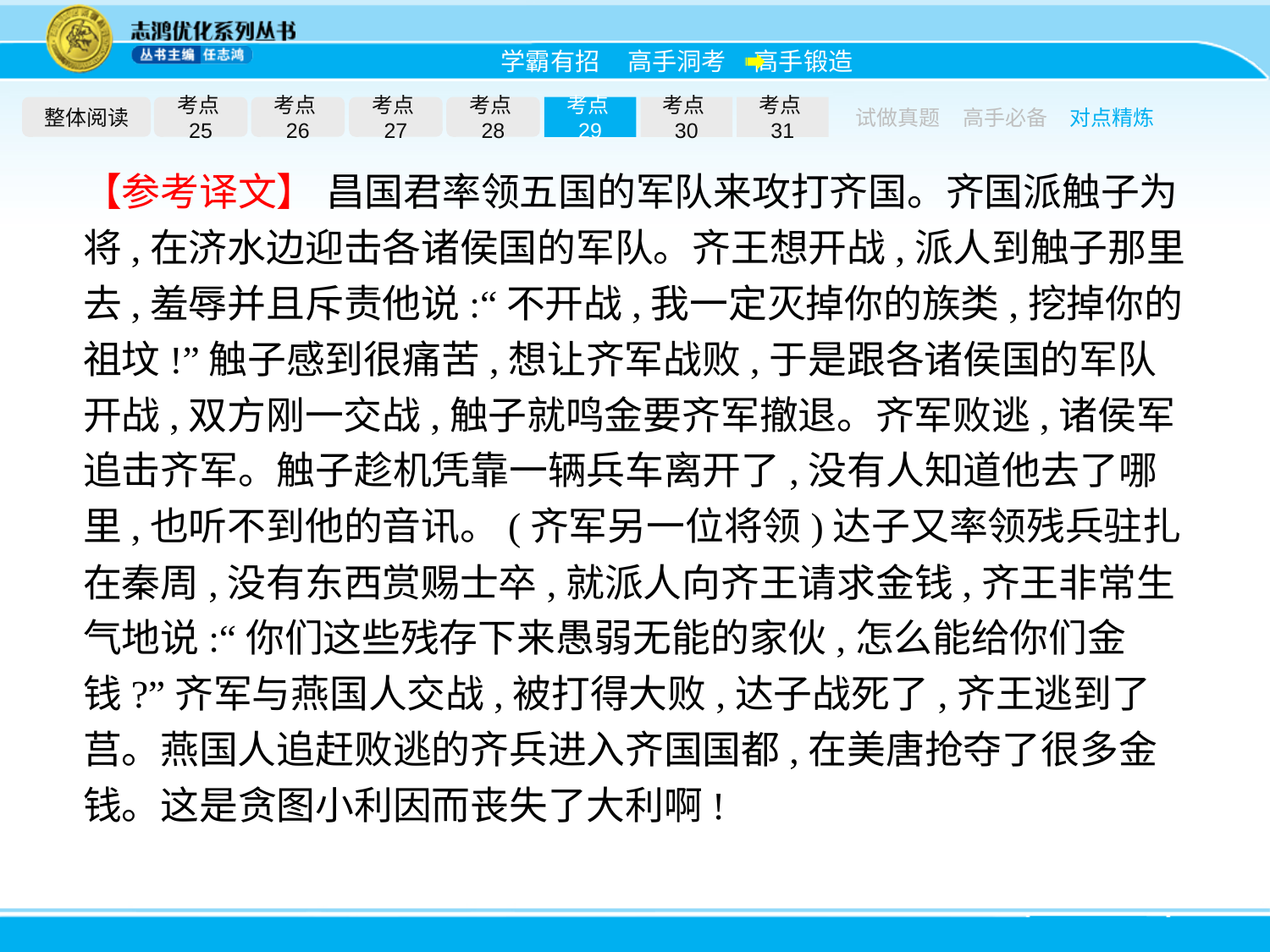

整体阅读
考点25
考点26
考点27
考点28
考点29
考点30
考点31
试做真题
高手必备
对点精炼
【参考译文】 昌国君率领五国的军队来攻打齐国。齐国派触子为将,在济水边迎击各诸侯国的军队。齐王想开战,派人到触子那里去,羞辱并且斥责他说:“不开战,我一定灭掉你的族类,挖掉你的祖坟!”触子感到很痛苦,想让齐军战败,于是跟各诸侯国的军队开战,双方刚一交战,触子就鸣金要齐军撤退。齐军败逃,诸侯军追击齐军。触子趁机凭靠一辆兵车离开了,没有人知道他去了哪里,也听不到他的音讯。(齐军另一位将领)达子又率领残兵驻扎在秦周,没有东西赏赐士卒,就派人向齐王请求金钱,齐王非常生气地说:“你们这些残存下来愚弱无能的家伙,怎么能给你们金钱?”齐军与燕国人交战,被打得大败,达子战死了,齐王逃到了莒。燕国人追赶败逃的齐兵进入齐国国都,在美唐抢夺了很多金钱。这是贪图小利因而丧失了大利啊!